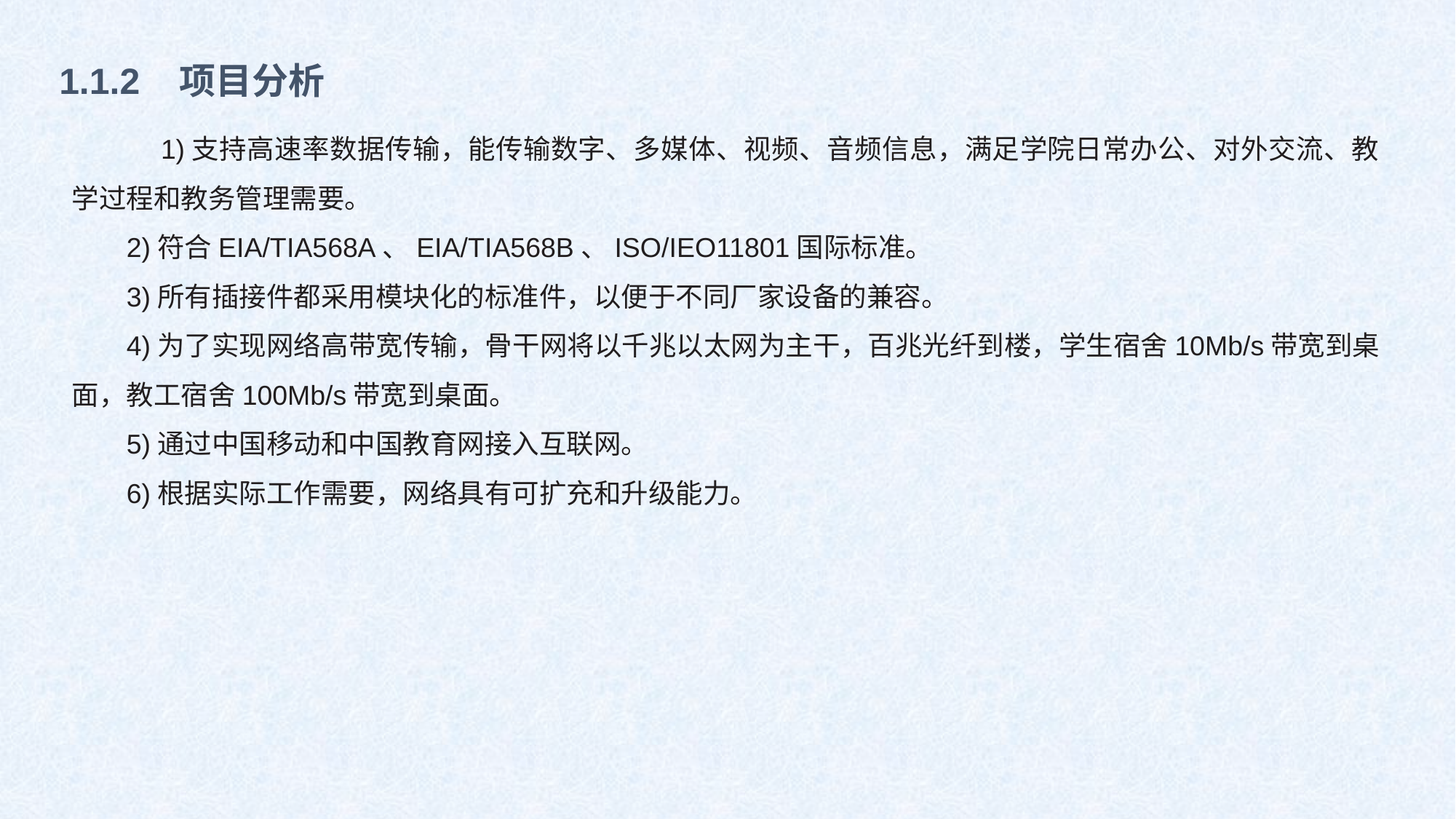

1.1.2   项目分析
　1)支持高速率数据传输，能传输数字、多媒体、视频、音频信息，满足学院日常办公、对外交流、教学过程和教务管理需要。
2)符合EIA/TIA568A、EIA/TIA568B、ISO/IEO11801国际标准。
3)所有插接件都采用模块化的标准件，以便于不同厂家设备的兼容。
4)为了实现网络高带宽传输，骨干网将以千兆以太网为主干，百兆光纤到楼，学生宿舍10Mb/s带宽到桌面，教工宿舍100Mb/s带宽到桌面。
5)通过中国移动和中国教育网接入互联网。
6)根据实际工作需要，网络具有可扩充和升级能力。